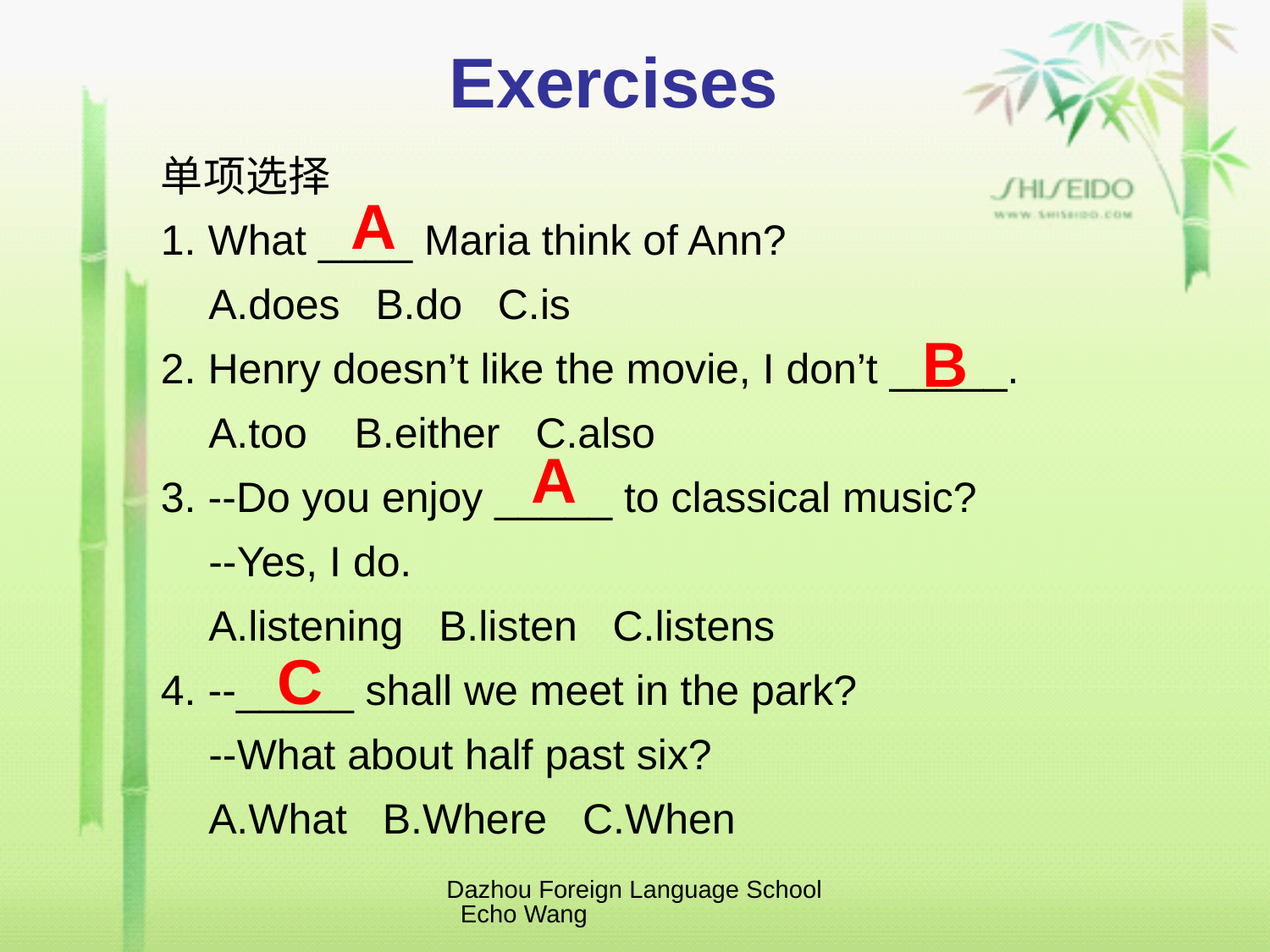

# Exercises
单项选择
1. What ____ Maria think of Ann?
	A.does   B.do   C.is
2. Henry doesn’t like the movie, I don’t _____.
	A.too    B.either   C.also
3. --Do you enjoy _____ to classical music?
	--Yes, I do.
	A.listening   B.listen   C.listens
4. --_____ shall we meet in the park?
	--What about half past six?
	A.What   B.Where   C.When
A
B
A
C
Dazhou Foreign Language School  Echo Wang